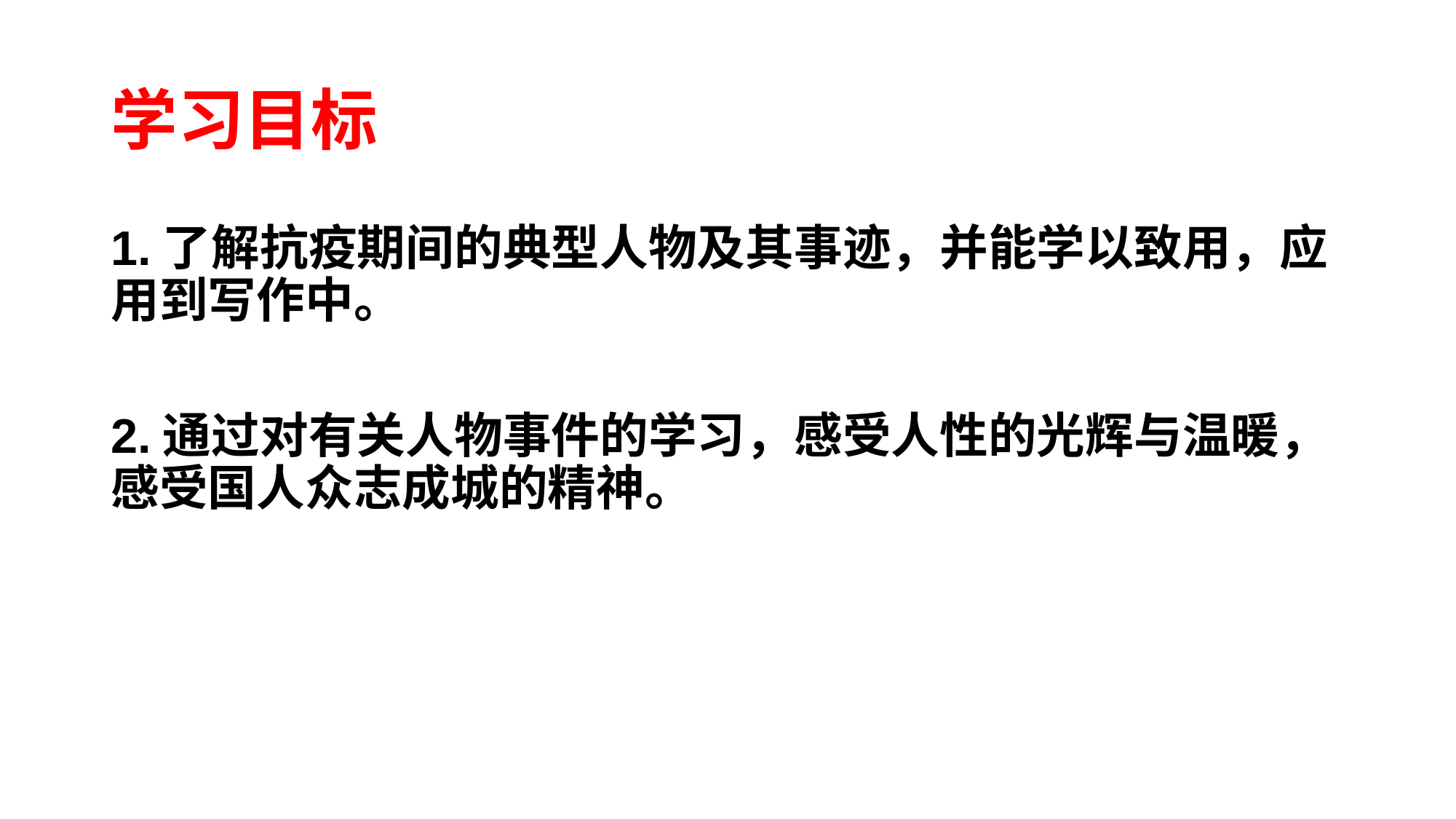

# 学习目标
1.了解抗疫期间的典型人物及其事迹，并能学以致用，应用到写作中。

2.通过对有关人物事件的学习，感受人性的光辉与温暖，感受国人众志成城的精神。